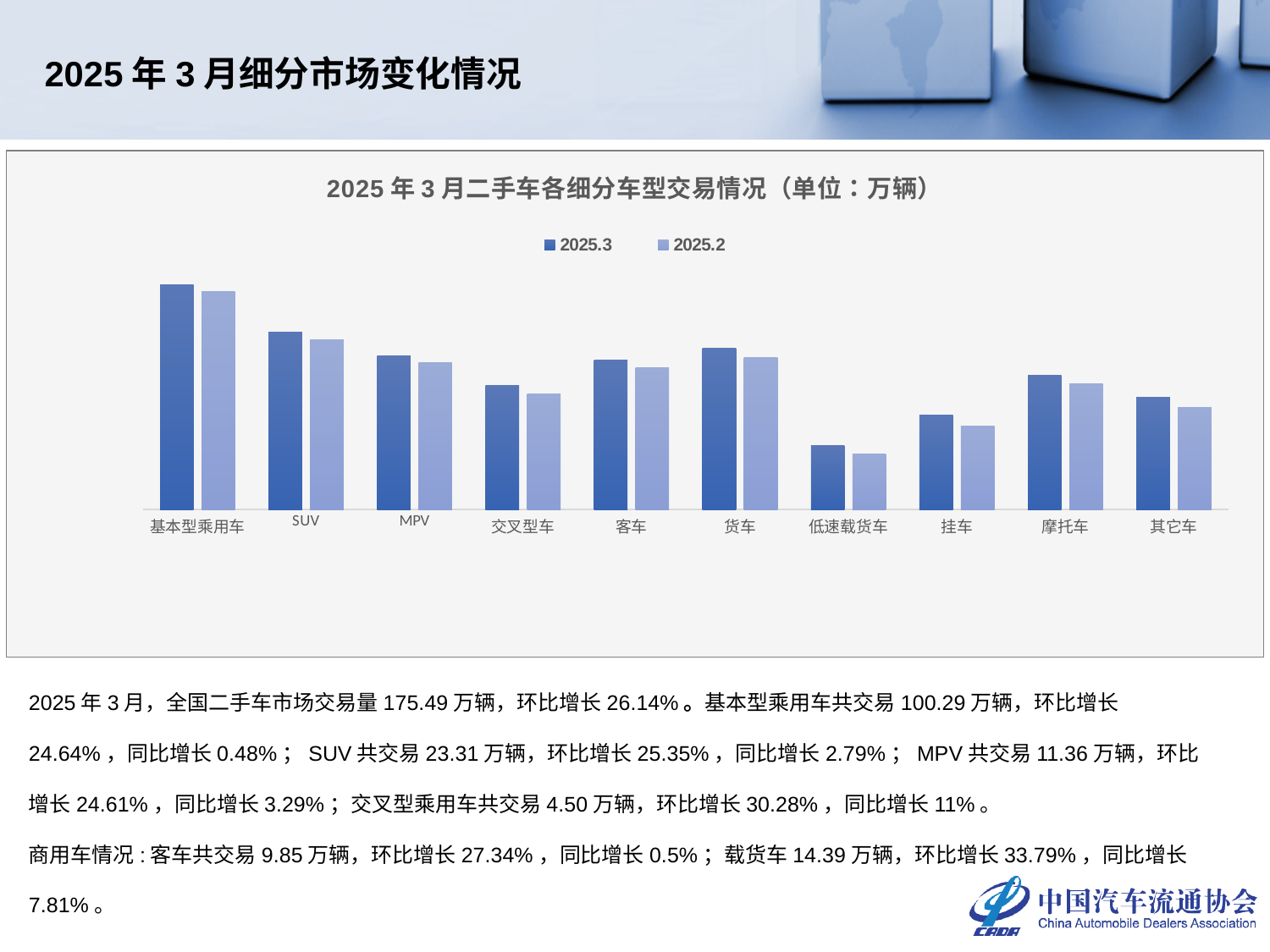

2025年3月细分市场变化情况

### Chart: 2025年3月二手车各细分车型交易情况（单位：万辆）

| Category | 2025.3 | 2025.2 |
|---|---|---|
| 基本型乘用车 | 100.2941 | 80.4668 |
| SUV | 23.3091 | 18.5945 |
| MPV | 11.3559 | 9.1131 |
| 交叉型车 | 4.5001 | 3.4543 |
| 客车 | 9.8543 | 7.7385 |
| 货车 | 14.3929 | 10.7582 |
| 低速载货车 | 0.7195 | 0.5516 |
| 挂车 | 1.8003 | 1.3118 |
| 摩托车 | 6.1472 | 4.8037 |
| 其它车 | 3.1117 | 2.3322 |
2025年3月，全国二手车市场交易量175.49万辆，环比增长26.14%。基本型乘用车共交易100.29万辆，环比增长24.64%，同比增长0.48%；SUV共交易23.31万辆，环比增长25.35%，同比增长2.79%；MPV共交易11.36万辆，环比增长24.61%，同比增长3.29%；交叉型乘用车共交易4.50万辆，环比增长30.28%，同比增长11%。
商用车情况:客车共交易9.85万辆，环比增长27.34%，同比增长0.5%；载货车14.39万辆，环比增长33.79%，同比增长7.81%。